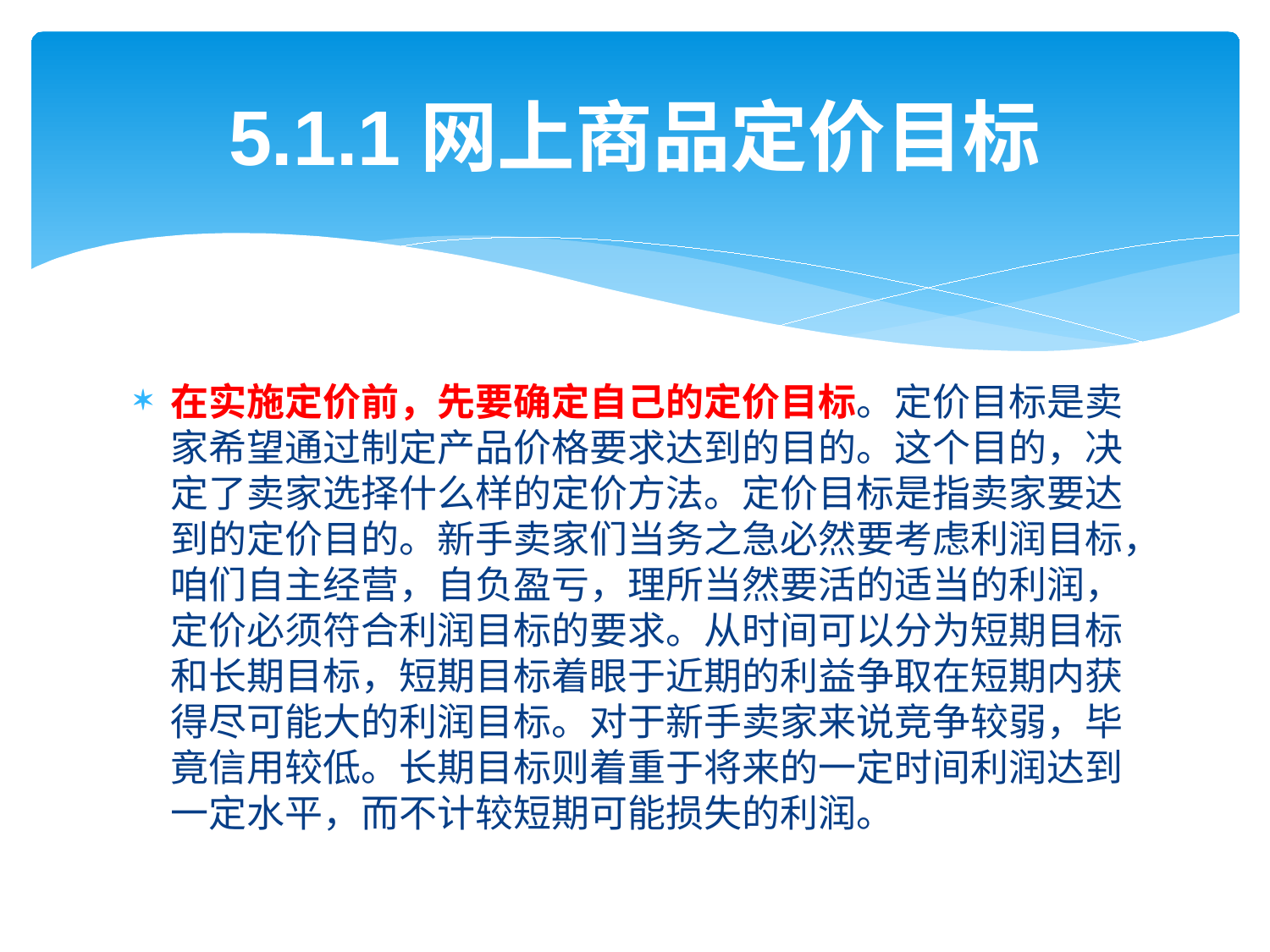

# 5.1.1网上商品定价目标
在实施定价前，先要确定自己的定价目标。定价目标是卖家希望通过制定产品价格要求达到的目的。这个目的，决定了卖家选择什么样的定价方法。定价目标是指卖家要达到的定价目的。新手卖家们当务之急必然要考虑利润目标，咱们自主经营，自负盈亏，理所当然要活的适当的利润，定价必须符合利润目标的要求。从时间可以分为短期目标和长期目标，短期目标着眼于近期的利益争取在短期内获得尽可能大的利润目标。对于新手卖家来说竞争较弱，毕竟信用较低。长期目标则着重于将来的一定时间利润达到一定水平，而不计较短期可能损失的利润。